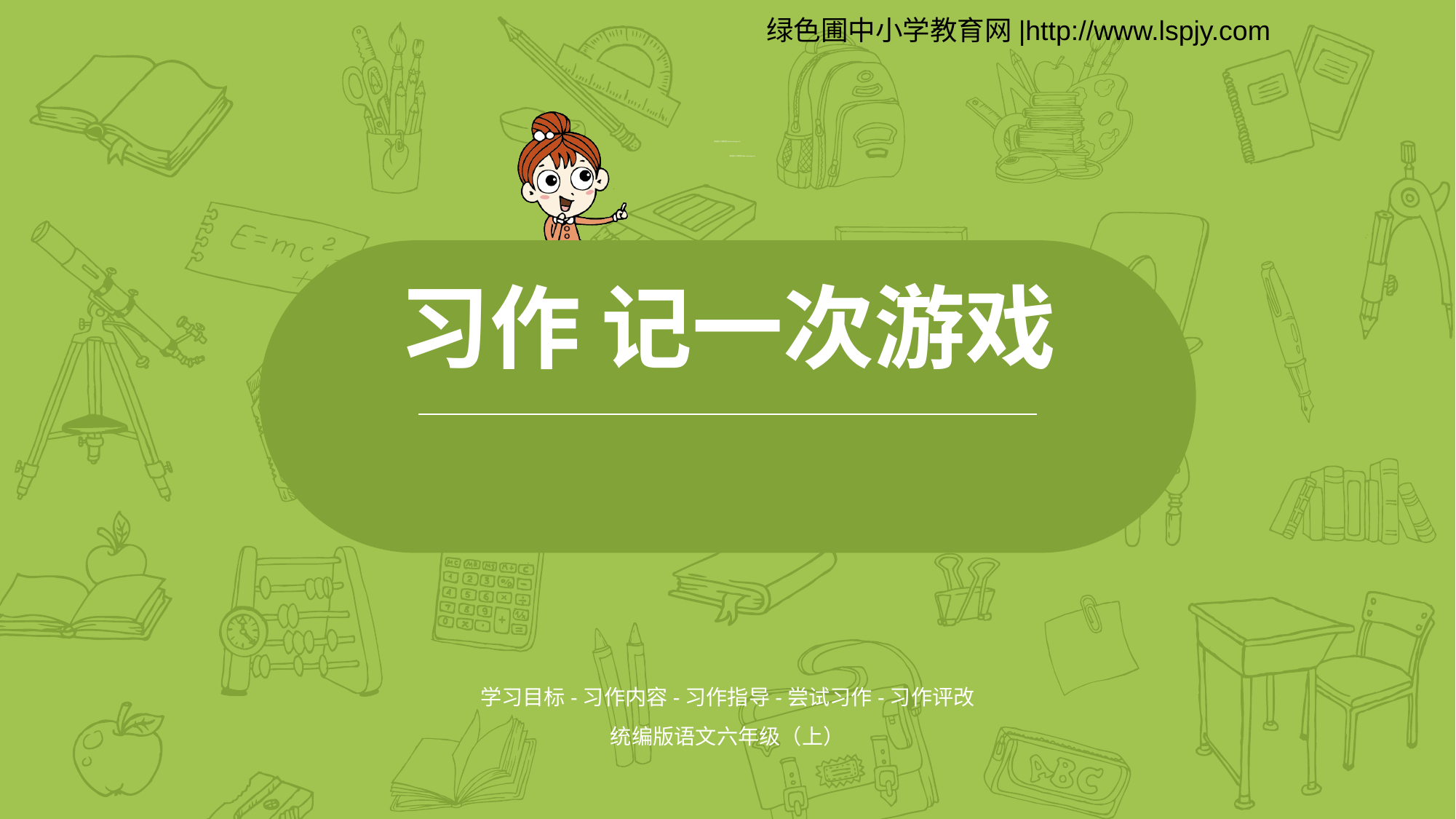

绿色圃中小学教育网|http://www.lspjy.com
绿色圃中小学教育网|http://www.lspjy.com
绿色圃中小学教育网|http://www.lspjy.com
习作 记一次游戏